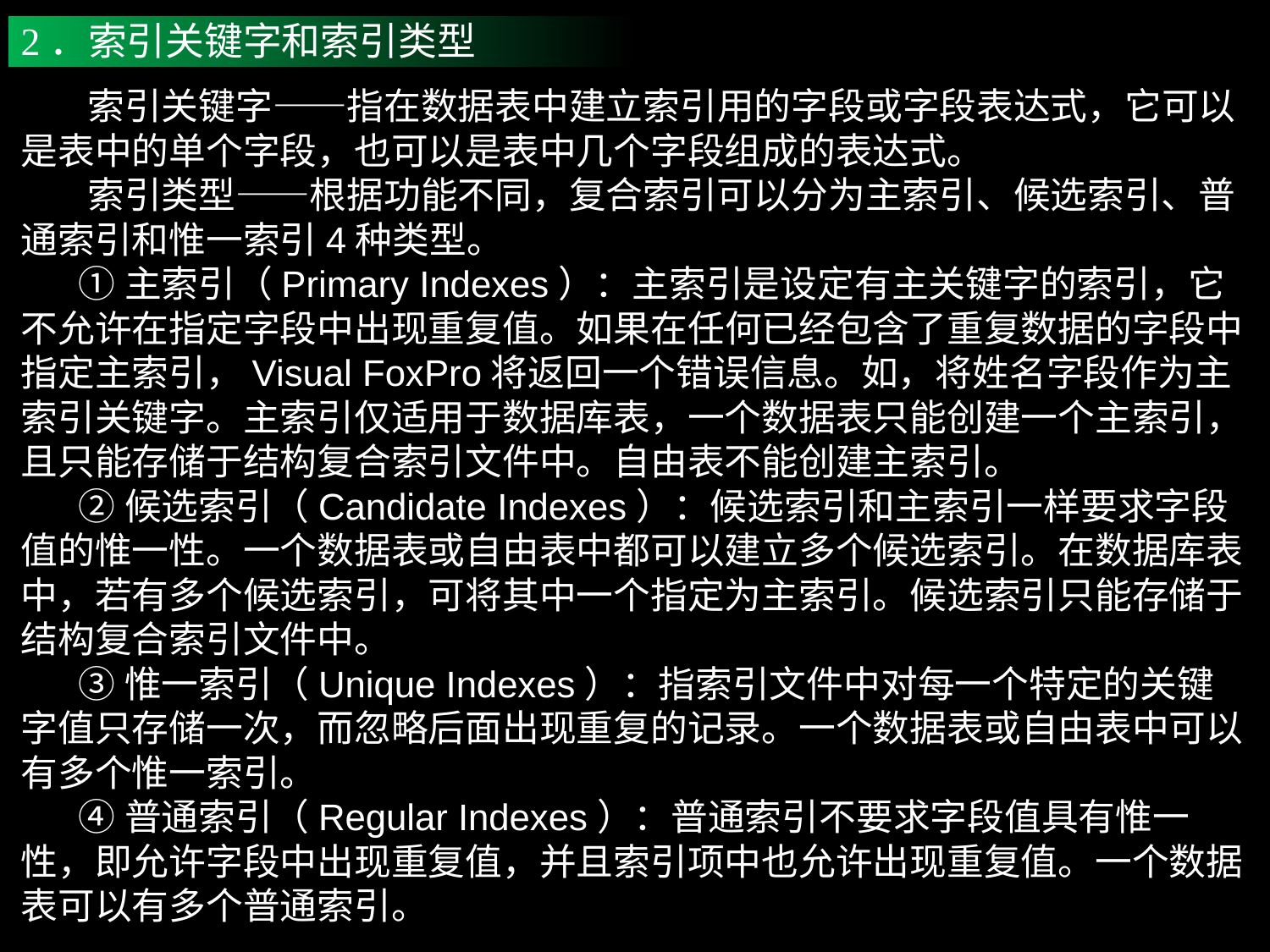

2．索引关键字和索引类型
       索引关键字——指在数据表中建立索引用的字段或字段表达式，它可以是表中的单个字段，也可以是表中几个字段组成的表达式。
       索引类型——根据功能不同，复合索引可以分为主索引、候选索引、普通索引和惟一索引4种类型。
       ①主索引（Primary Indexes）：主索引是设定有主关键字的索引，它不允许在指定字段中出现重复值。如果在任何已经包含了重复数据的字段中指定主索引，Visual FoxPro将返回一个错误信息。如，将姓名字段作为主索引关键字。主索引仅适用于数据库表，一个数据表只能创建一个主索引，且只能存储于结构复合索引文件中。自由表不能创建主索引。
       ②候选索引（Candidate Indexes）：候选索引和主索引一样要求字段值的惟一性。一个数据表或自由表中都可以建立多个候选索引。在数据库表中，若有多个候选索引，可将其中一个指定为主索引。候选索引只能存储于结构复合索引文件中。
       ③惟一索引（Unique Indexes）：指索引文件中对每一个特定的关键字值只存储一次，而忽略后面出现重复的记录。一个数据表或自由表中可以有多个惟一索引。
       ④普通索引（Regular Indexes）：普通索引不要求字段值具有惟一性，即允许字段中出现重复值，并且索引项中也允许出现重复值。一个数据表可以有多个普通索引。